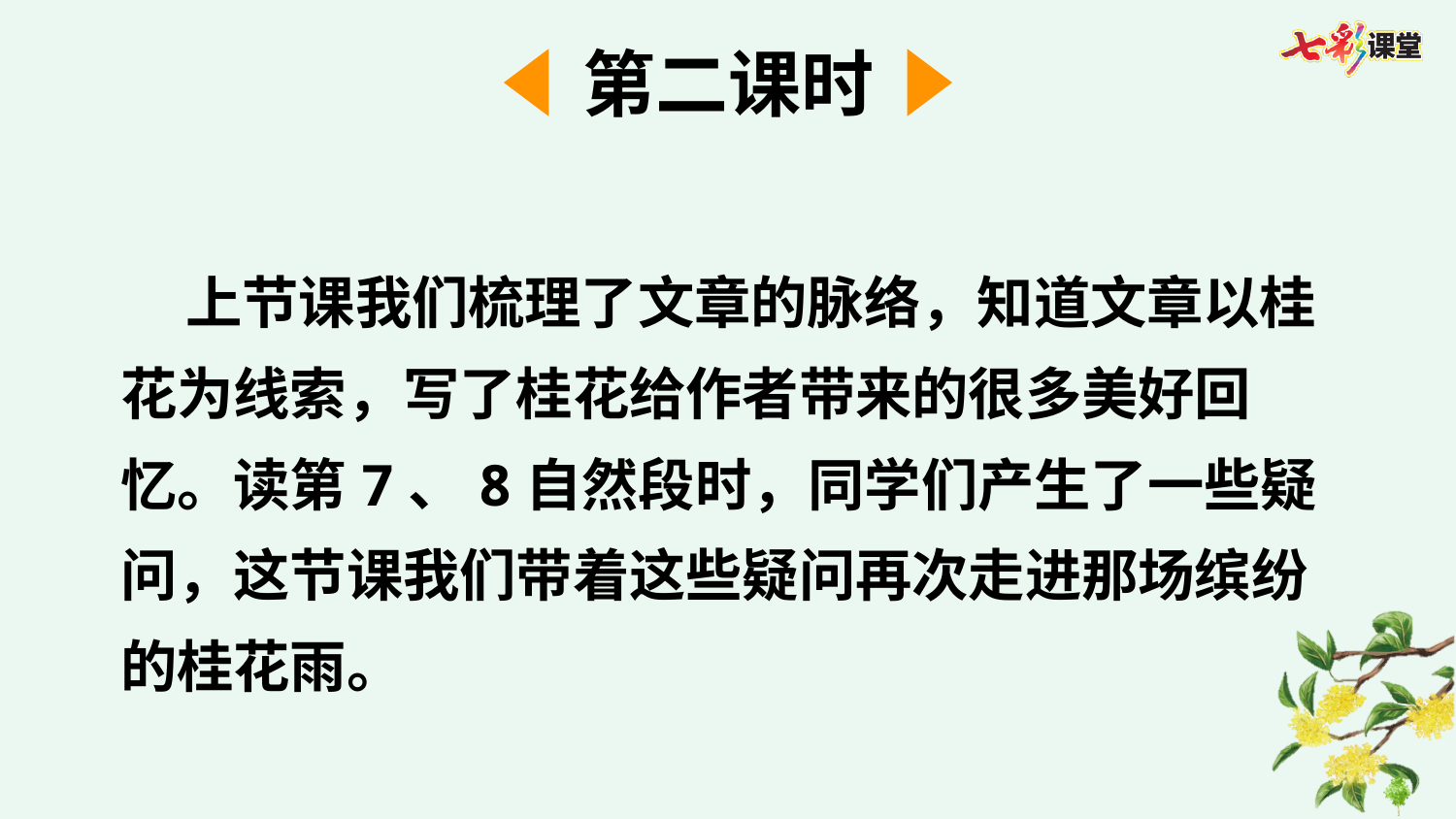

第二课时

    上节课我们梳理了文章的脉络，知道文章以桂花为线索，写了桂花给作者带来的很多美好回忆。读第7、8自然段时，同学们产生了一些疑问，这节课我们带着这些疑问再次走进那场缤纷的桂花雨。